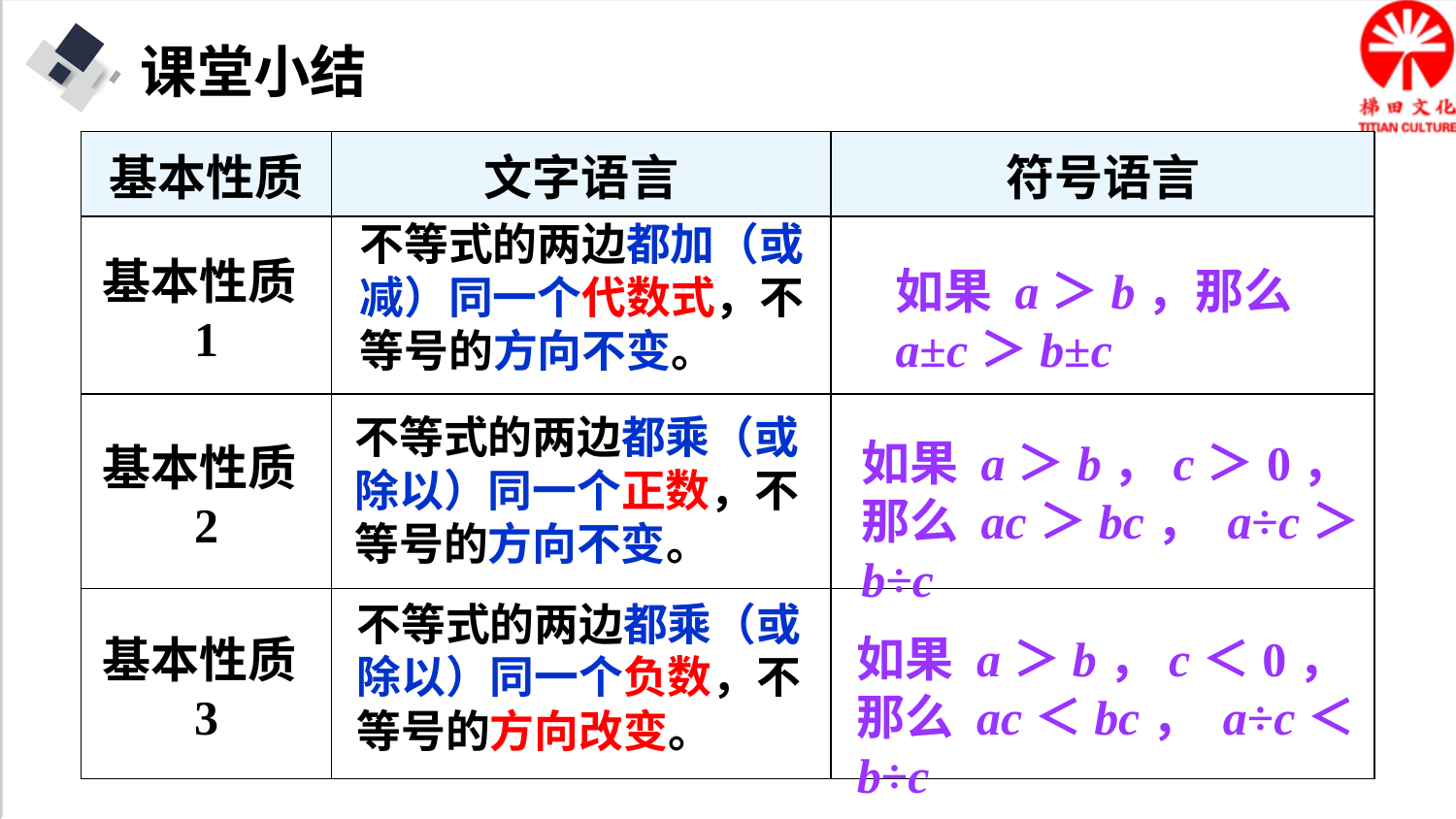

课堂小结
| 基本性质 | 文字语言 | 符号语言 |
| --- | --- | --- |
| 基本性质1 |  |  |
| 基本性质2 |  |  |
| 基本性质3 |  |  |
不等式的两边都加（或减）同一个代数式，不等号的方向不变。
如果 a＞b，那么 a±c＞b±c
不等式的两边都乘（或除以）同一个正数，不等号的方向不变。
如果 a＞b，c＞0，那么 ac＞bc， a÷c＞b÷c
不等式的两边都乘（或除以）同一个负数，不等号的方向改变。
如果 a＞b，c＜0，那么 ac＜bc， a÷c＜b÷c